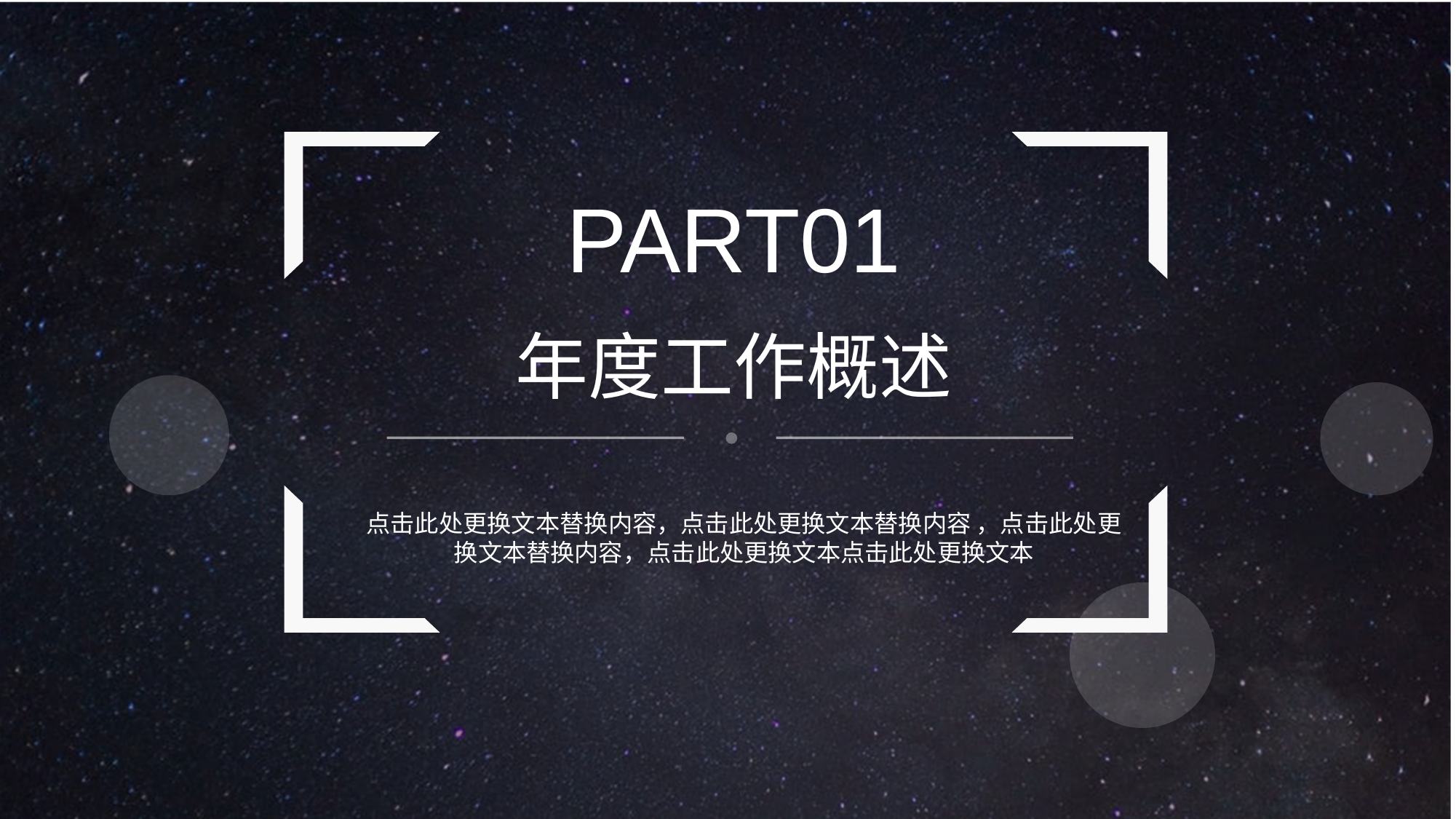

PART01
年度工作概述

点击此处更换文本替换内容，点击此处更换文本替换内容 ，点击此处更换文本替换内容，点击此处更换文本点击此处更换文本